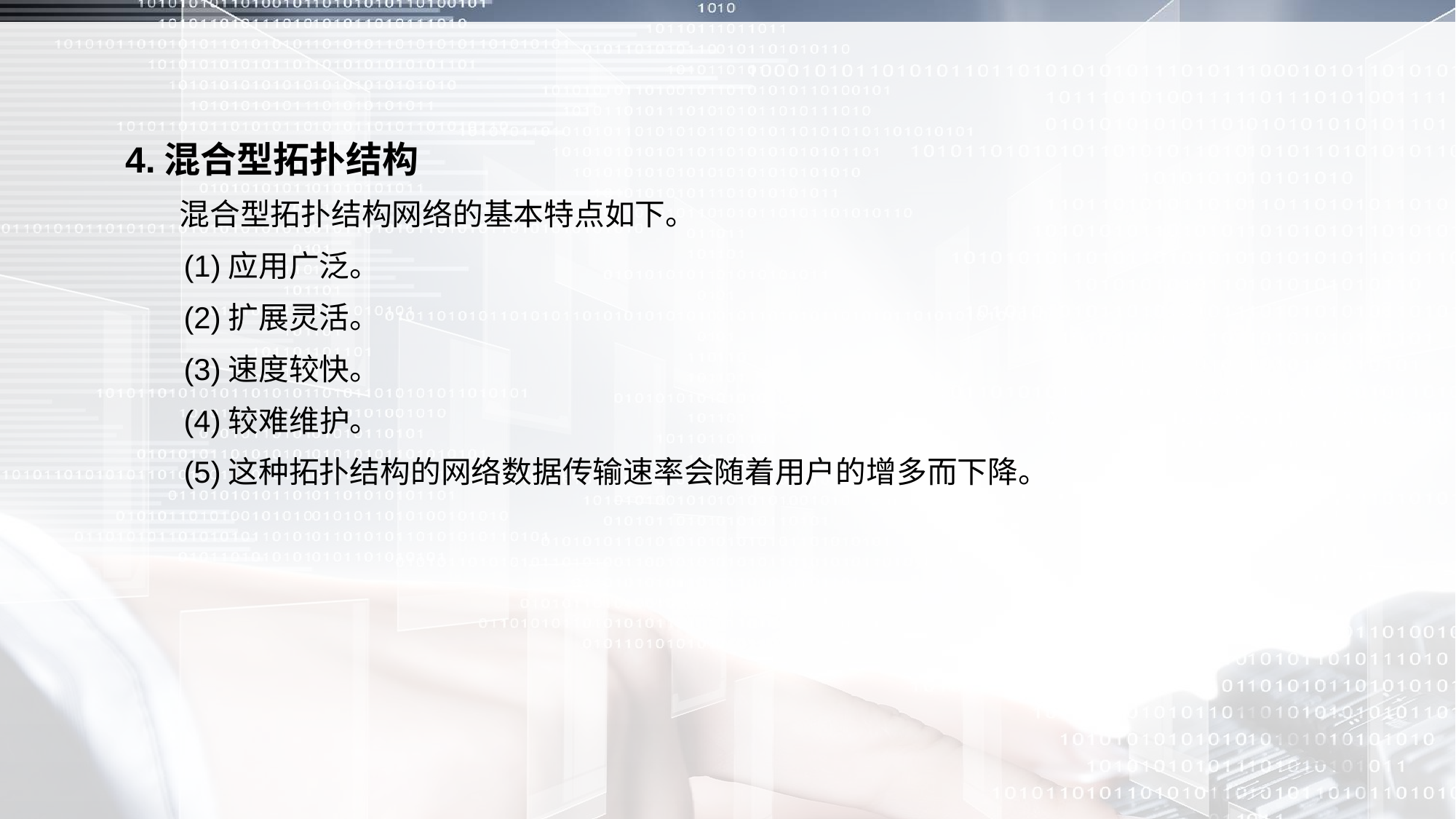

4.混合型拓扑结构
       混合型拓扑结构网络的基本特点如下。
       (1)应用广泛。
       (2)扩展灵活。
       (3)速度较快。
       (4)较难维护。
       (5)这种拓扑结构的网络数据传输速率会随着用户的增多而下降。